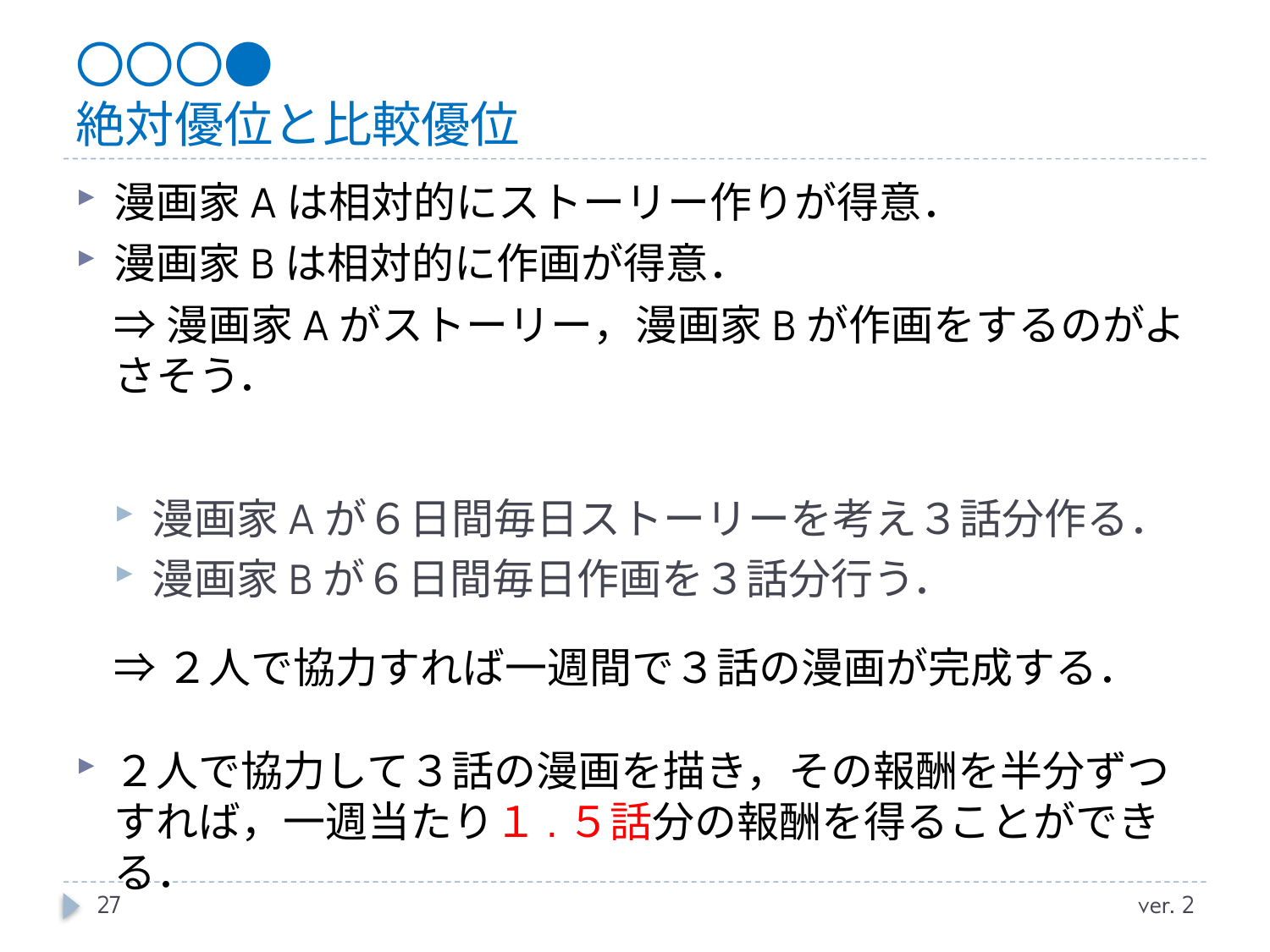

# 〇〇〇● 絶対優位と比較優位
漫画家Aは相対的にストーリー作りが得意．
漫画家Bは相対的に作画が得意．
	⇒漫画家Aがストーリー，漫画家Bが作画をするのがよさそう．

漫画家Aが６日間毎日ストーリーを考え３話分作る．
漫画家Bが６日間毎日作画を３話分行う．

	⇒２人で協力すれば一週間で３話の漫画が完成する．

２人で協力して３話の漫画を描き，その報酬を半分ずつすれば，一週当たり１.５話分の報酬を得ることができる．
27
ver. 2